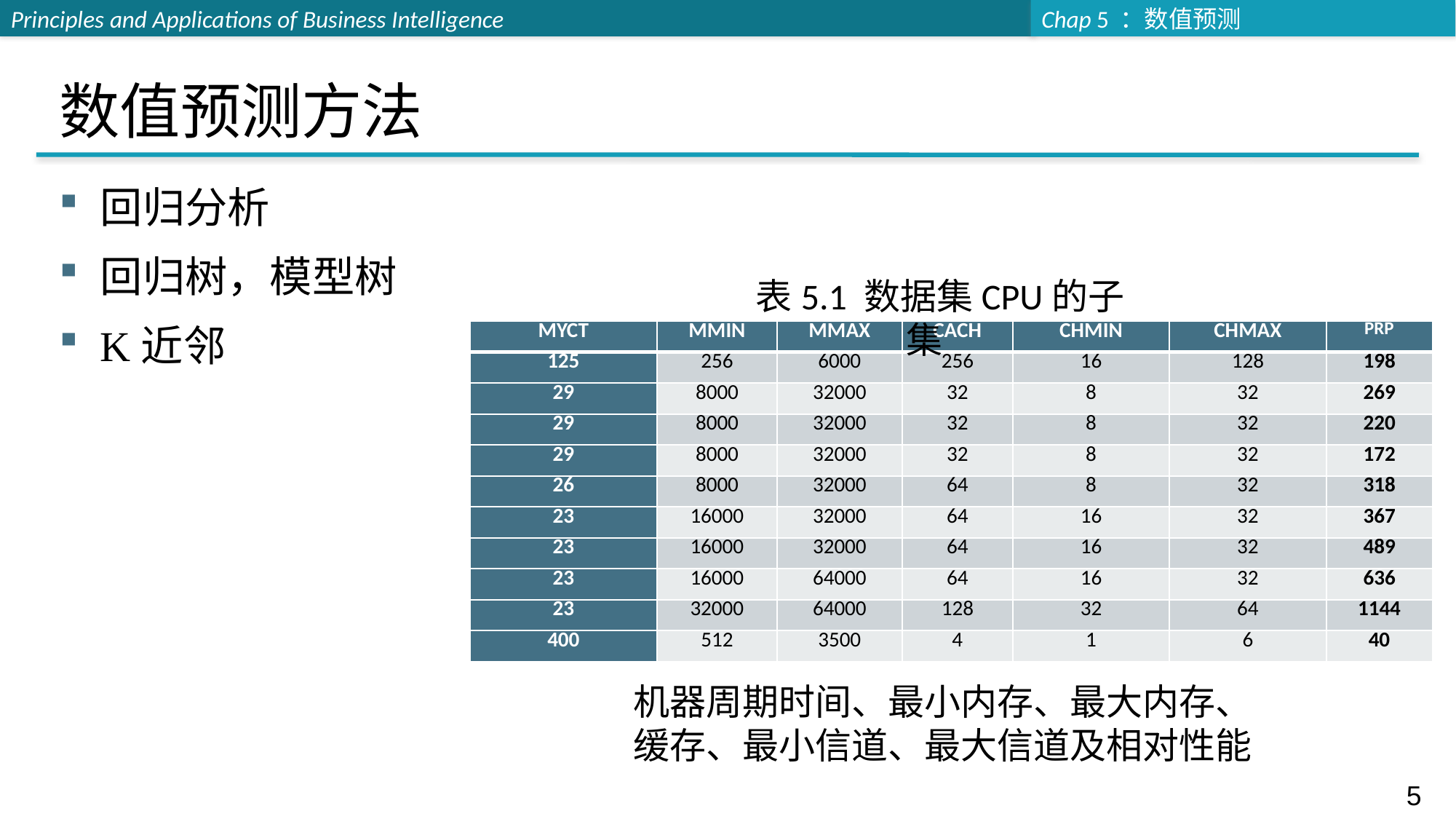

# 数值预测方法
回归分析
回归树，模型树
K近邻
表5.1 数据集CPU的子集
| MYCT | MMIN | MMAX | CACH | CHMIN | CHMAX | PRP |
| --- | --- | --- | --- | --- | --- | --- |
| 125 | 256 | 6000 | 256 | 16 | 128 | 198 |
| 29 | 8000 | 32000 | 32 | 8 | 32 | 269 |
| 29 | 8000 | 32000 | 32 | 8 | 32 | 220 |
| 29 | 8000 | 32000 | 32 | 8 | 32 | 172 |
| 26 | 8000 | 32000 | 64 | 8 | 32 | 318 |
| 23 | 16000 | 32000 | 64 | 16 | 32 | 367 |
| 23 | 16000 | 32000 | 64 | 16 | 32 | 489 |
| 23 | 16000 | 64000 | 64 | 16 | 32 | 636 |
| 23 | 32000 | 64000 | 128 | 32 | 64 | 1144 |
| 400 | 512 | 3500 | 4 | 1 | 6 | 40 |
机器周期时间、最小内存、最大内存、缓存、最小信道、最大信道及相对性能